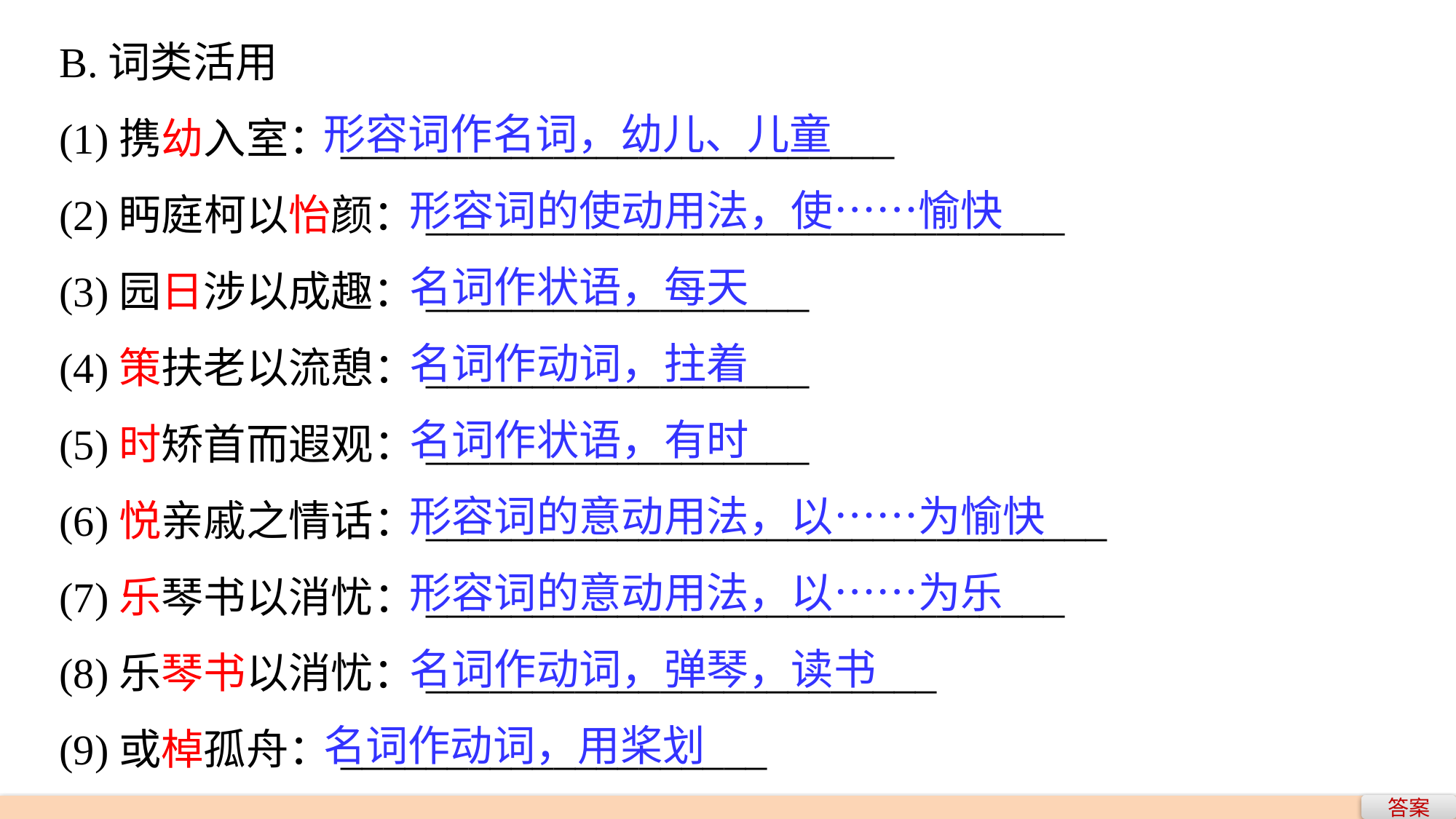

B.词类活用
(1)携幼入室：__________________________
(2)眄庭柯以怡颜：______________________________
(3)园日涉以成趣：__________________
(4)策扶老以流憩：__________________
(5)时矫首而遐观：__________________
(6)悦亲戚之情话：________________________________
(7)乐琴书以消忧：______________________________
(8)乐琴书以消忧：________________________
(9)或棹孤舟：____________________
形容词作名词，幼儿、儿童
        形容词的使动用法，使……愉快
        名词作状语，每天
        名词作动词，拄着
        名词作状语，有时
        形容词的意动用法，以……为愉快
        形容词的意动用法，以……为乐
        名词作动词，弹琴，读书
名词作动词，用桨划
答案